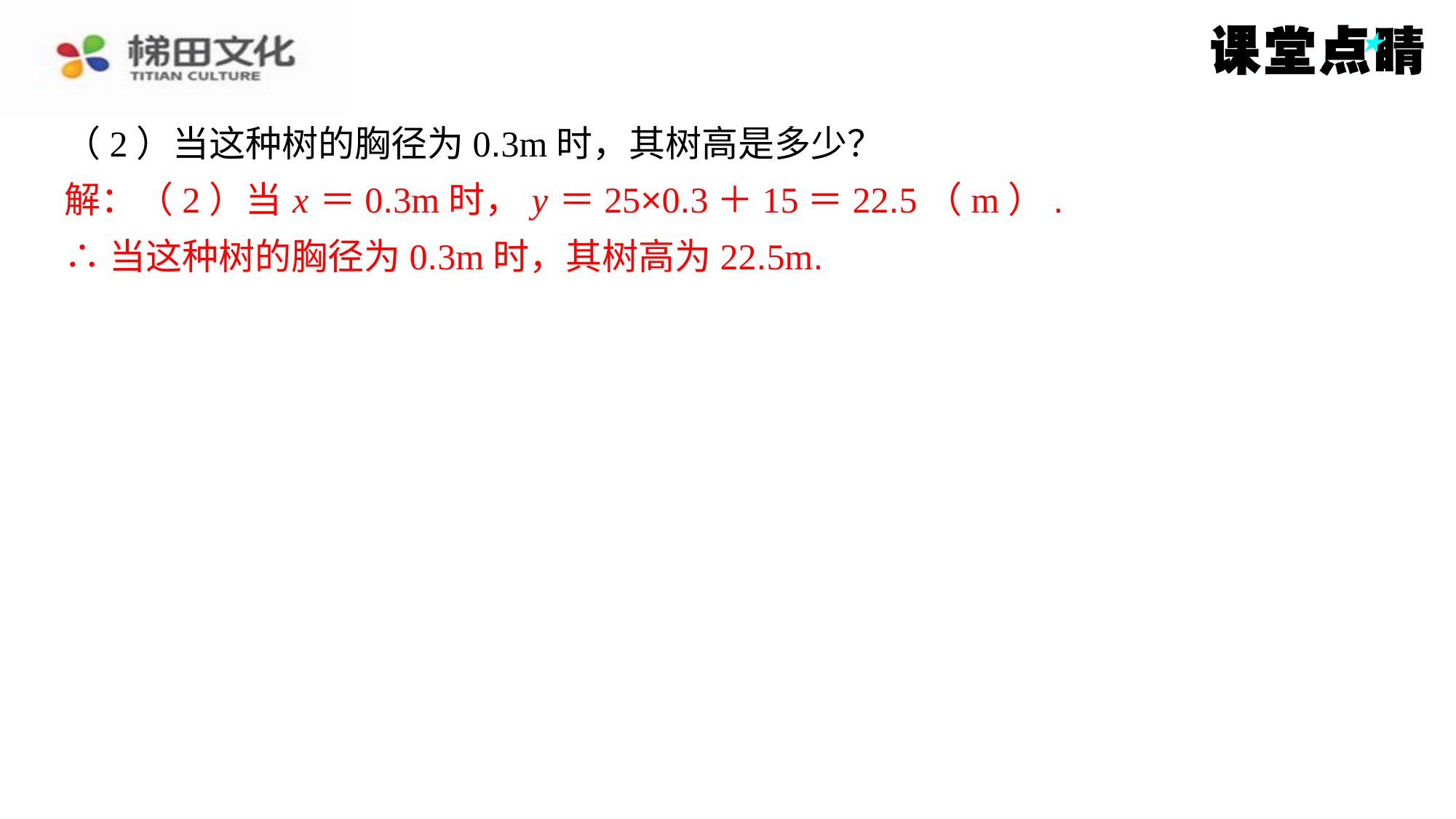

（2）当这种树的胸径为0.3m时，其树高是多少？
解：（2）当 x ＝0.3m时， y ＝25×0.3＋15＝22.5（m）.
∴当这种树的胸径为0.3m时，其树高为22.5m.
解：（2）当 x ＝0.3m时， y ＝25×0.3＋15＝22.5（m）.
∴当这种树的胸径为0.3m时，其树高为22.5m.